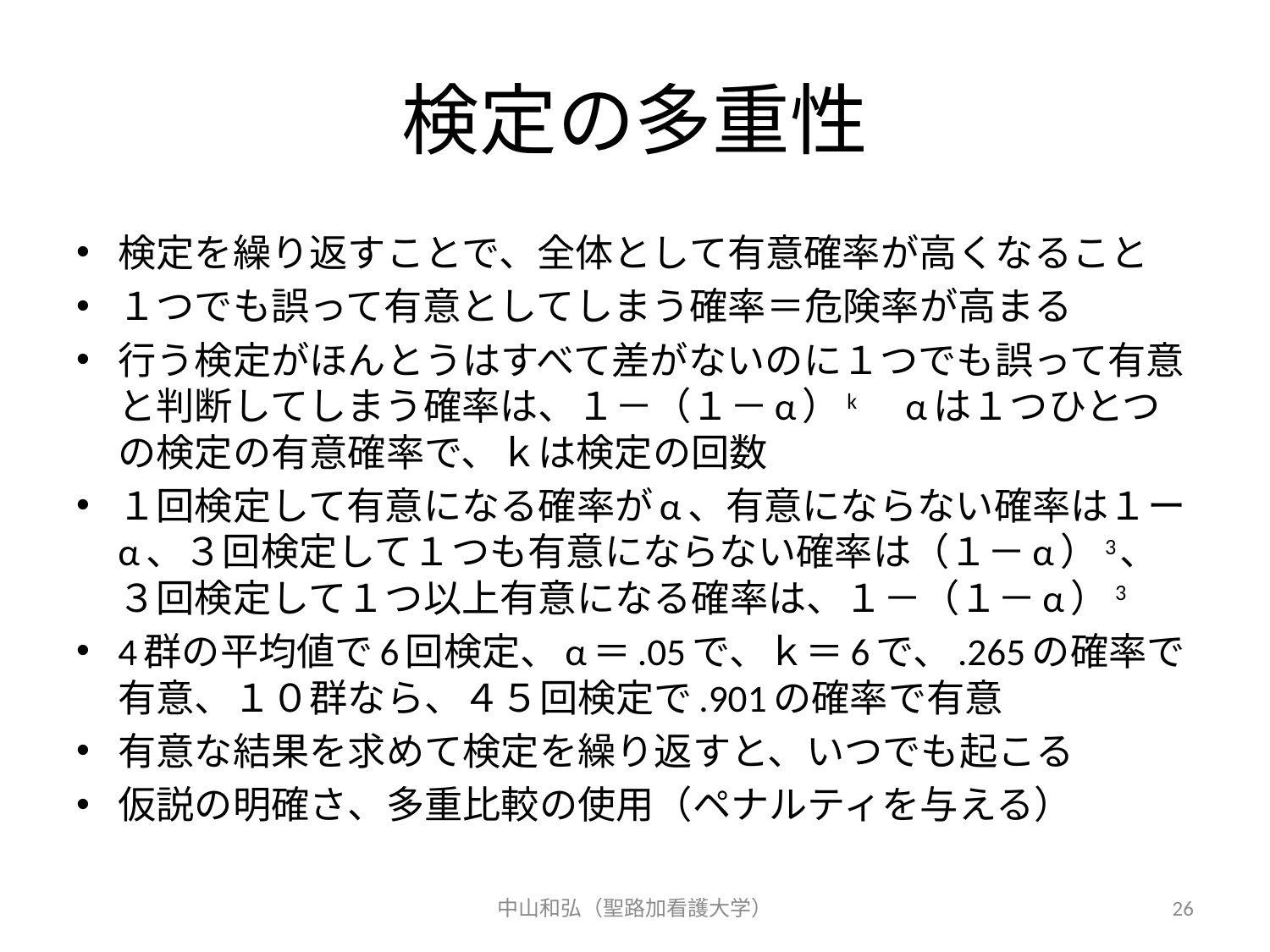

# 検定の多重性
検定を繰り返すことで、全体として有意確率が高くなること
１つでも誤って有意としてしまう確率＝危険率が高まる
行う検定がほんとうはすべて差がないのに１つでも誤って有意と判断してしまう確率は、１－（１－α）k　αは１つひとつの検定の有意確率で、ｋは検定の回数
１回検定して有意になる確率がα、有意にならない確率は１ーα、３回検定して１つも有意にならない確率は（１－α）3、３回検定して１つ以上有意になる確率は、１－（１－α）3
4群の平均値で6回検定、α＝.05で、ｋ＝6で、.265の確率で有意、１０群なら、４５回検定で.901の確率で有意
有意な結果を求めて検定を繰り返すと、いつでも起こる
仮説の明確さ、多重比較の使用（ペナルティを与える）
中山和弘（聖路加看護大学）
26